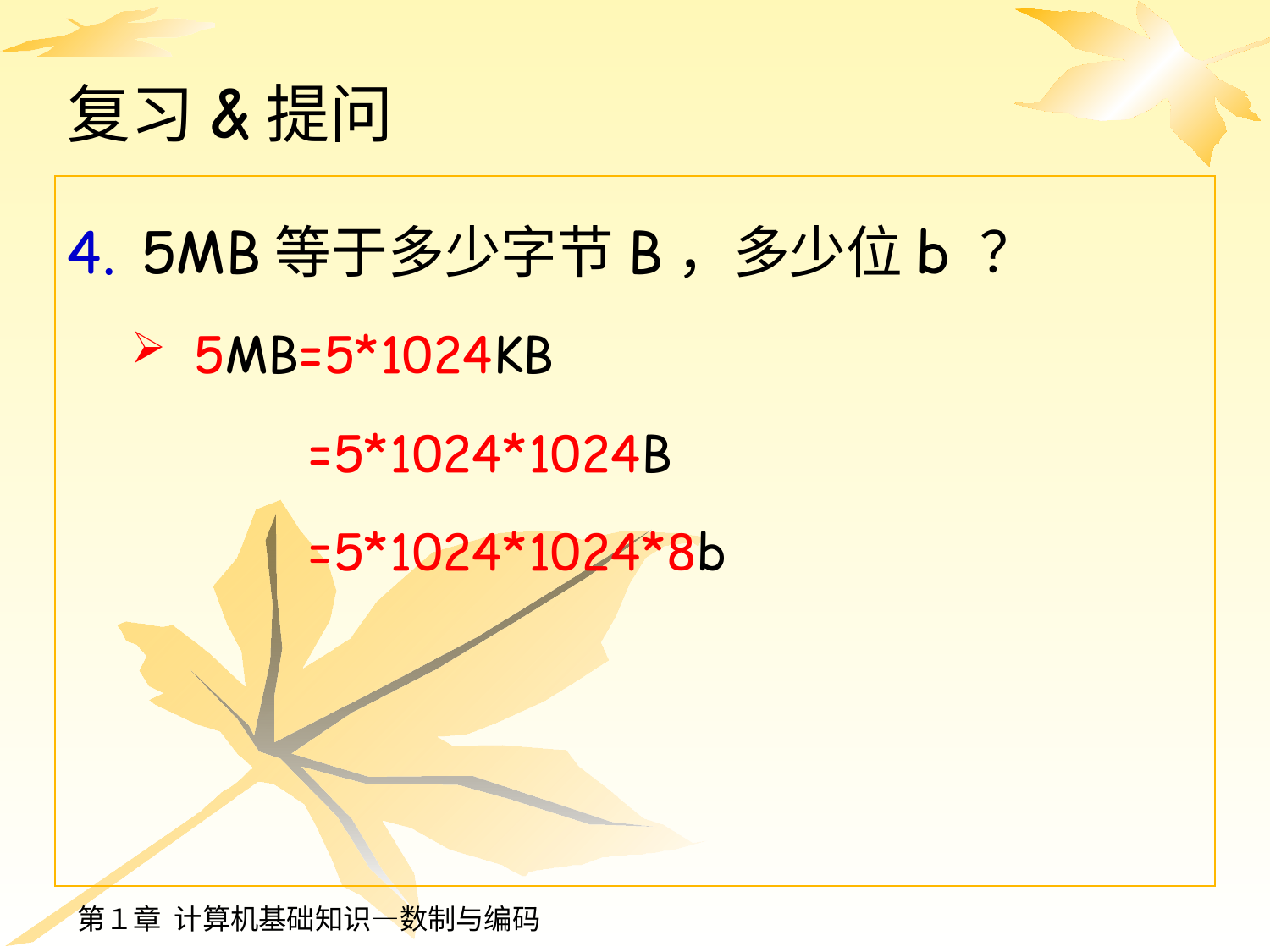

# 复习&提问
5MB等于多少字节B，多少位b ？
5MB=5*1024KB
            =5*1024*1024B
            =5*1024*1024*8b